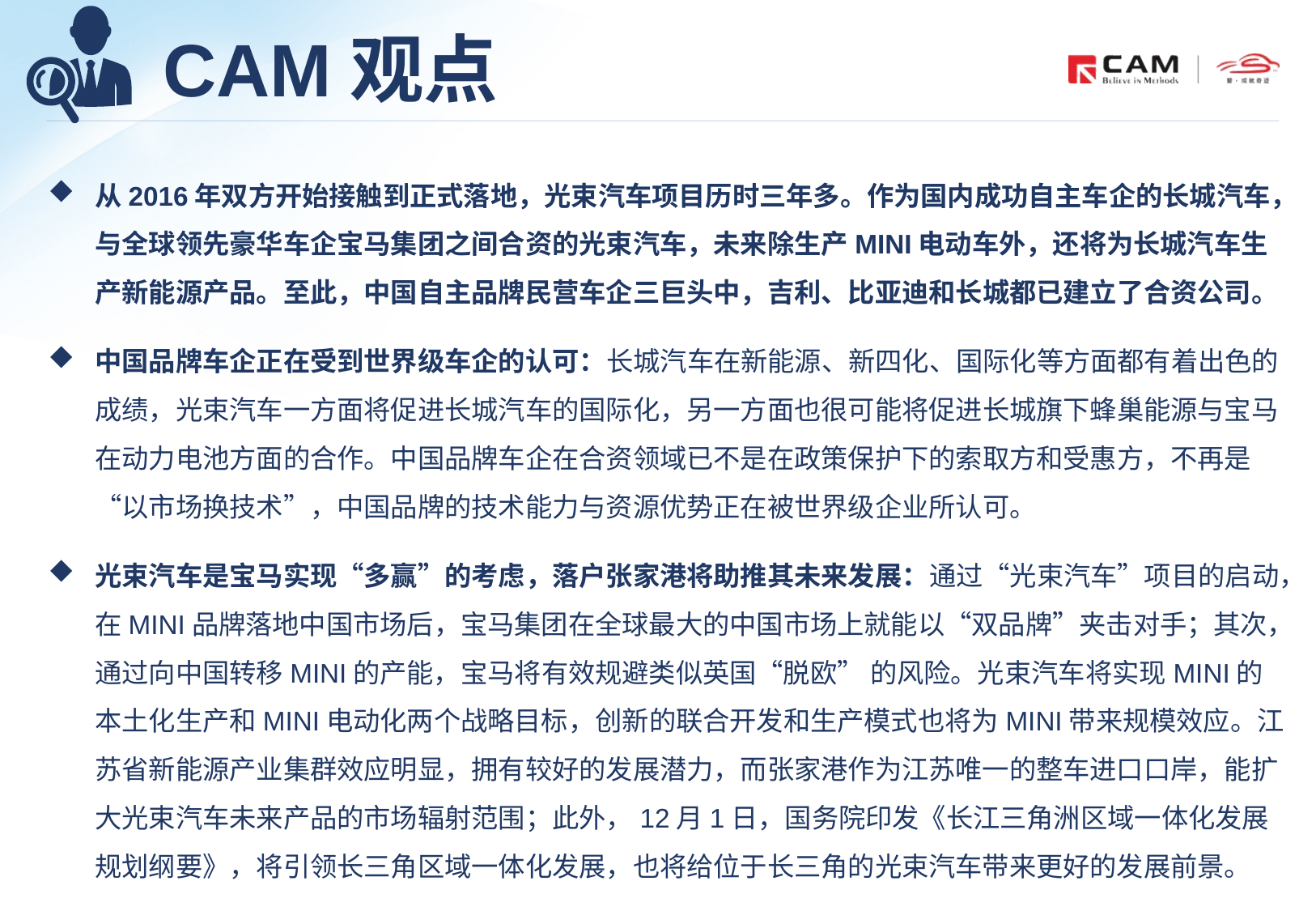

# CAM观点
从2016年双方开始接触到正式落地，光束汽车项目历时三年多。作为国内成功自主车企的长城汽车，与全球领先豪华车企宝马集团之间合资的光束汽车，未来除生产MINI电动车外，还将为长城汽车生产新能源产品。至此，中国自主品牌民营车企三巨头中，吉利、比亚迪和长城都已建立了合资公司。
中国品牌车企正在受到世界级车企的认可：长城汽车在新能源、新四化、国际化等方面都有着出色的成绩，光束汽车一方面将促进长城汽车的国际化，另一方面也很可能将促进长城旗下蜂巢能源与宝马在动力电池方面的合作。中国品牌车企在合资领域已不是在政策保护下的索取方和受惠方，不再是“以市场换技术”，中国品牌的技术能力与资源优势正在被世界级企业所认可。
光束汽车是宝马实现“多赢”的考虑，落户张家港将助推其未来发展：通过“光束汽车”项目的启动，在MINI品牌落地中国市场后，宝马集团在全球最大的中国市场上就能以“双品牌”夹击对手；其次，通过向中国转移MINI的产能，宝马将有效规避类似英国“脱欧” 的风险。光束汽车将实现MINI的本土化生产和MINI电动化两个战略目标，创新的联合开发和生产模式也将为MINI带来规模效应。江苏省新能源产业集群效应明显，拥有较好的发展潜力，而张家港作为江苏唯一的整车进口口岸，能扩大光束汽车未来产品的市场辐射范围；此外，12月1日，国务院印发《长江三角洲区域一体化发展规划纲要》，将引领长三角区域一体化发展，也将给位于长三角的光束汽车带来更好的发展前景。